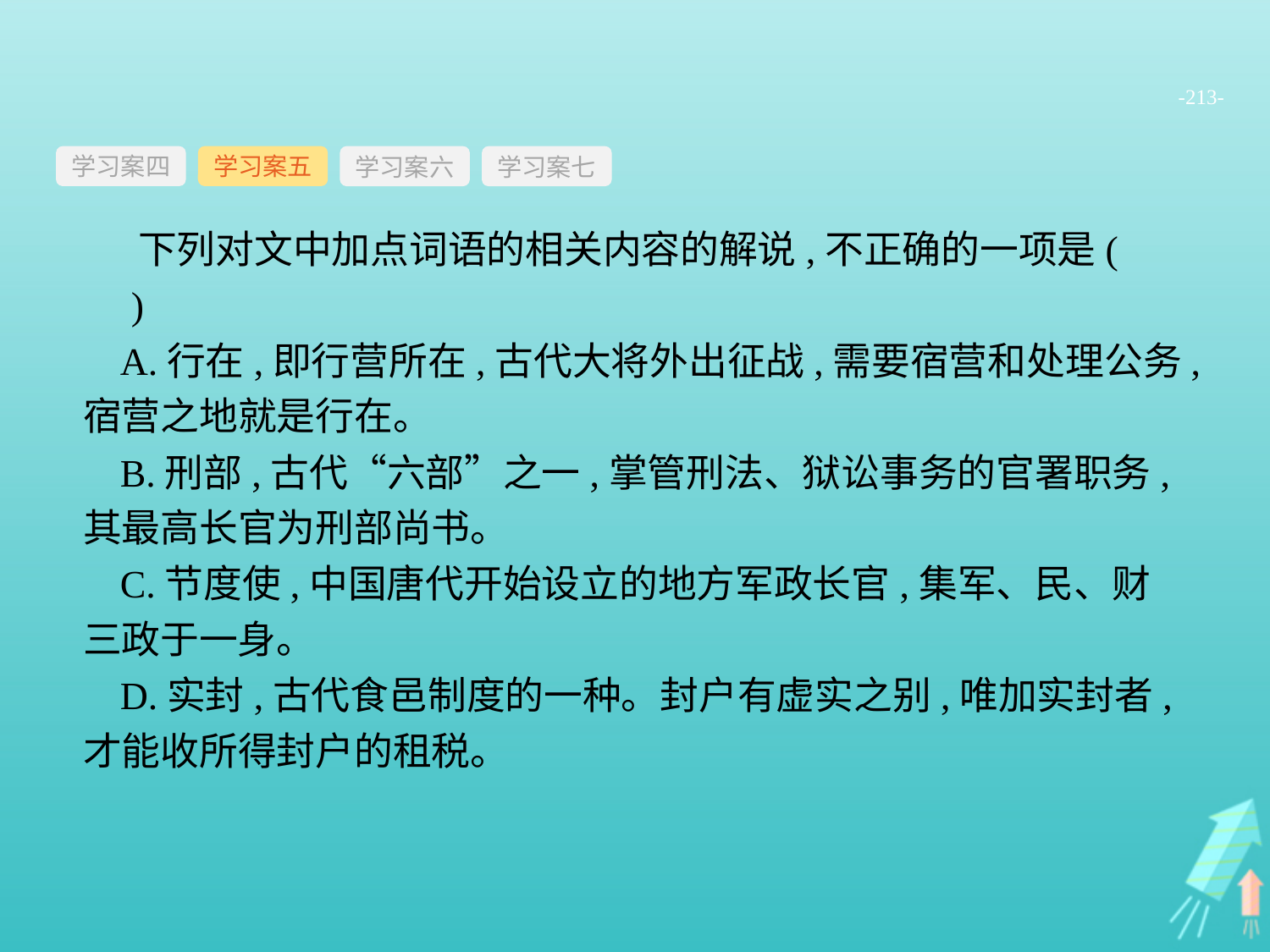

-213-
学习案四
学习案六
学习案七
学习案五
 下列对文中加点词语的相关内容的解说,不正确的一项是(　　)
A.行在,即行营所在,古代大将外出征战,需要宿营和处理公务,宿营之地就是行在。
B.刑部,古代“六部”之一,掌管刑法、狱讼事务的官署职务,其最高长官为刑部尚书。
C.节度使,中国唐代开始设立的地方军政长官,集军、民、财三政于一身。
D.实封,古代食邑制度的一种。封户有虚实之别,唯加实封者,才能收所得封户的租税。